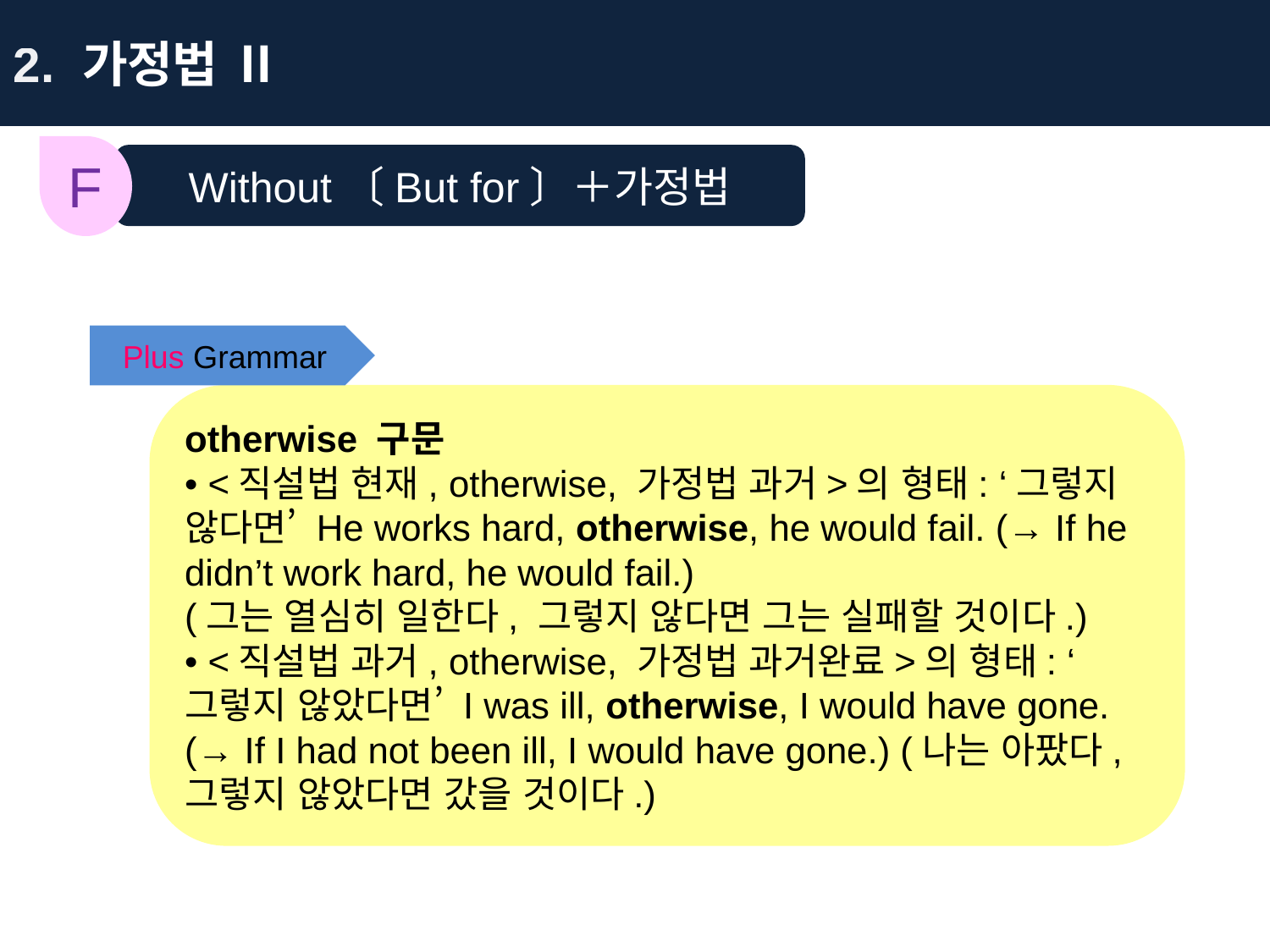

2. 가정법 Ⅱ

Without〔But for〕＋가정법
F
Plus Grammar
otherwise 구문
• <직설법 현재, otherwise, 가정법 과거>의 형태: ‘그렇지 않다면’ He works hard, otherwise, he would fail. (→ If he didn’t work hard, he would fail.)
(그는 열심히 일한다, 그렇지 않다면 그는 실패할 것이다.)
• <직설법 과거, otherwise, 가정법 과거완료>의 형태: ‘그렇지 않았다면’ I was ill, otherwise, I would have gone. (→ If I had not been ill, I would have gone.) (나는 아팠다, 그렇지 않았다면 갔을 것이다.)